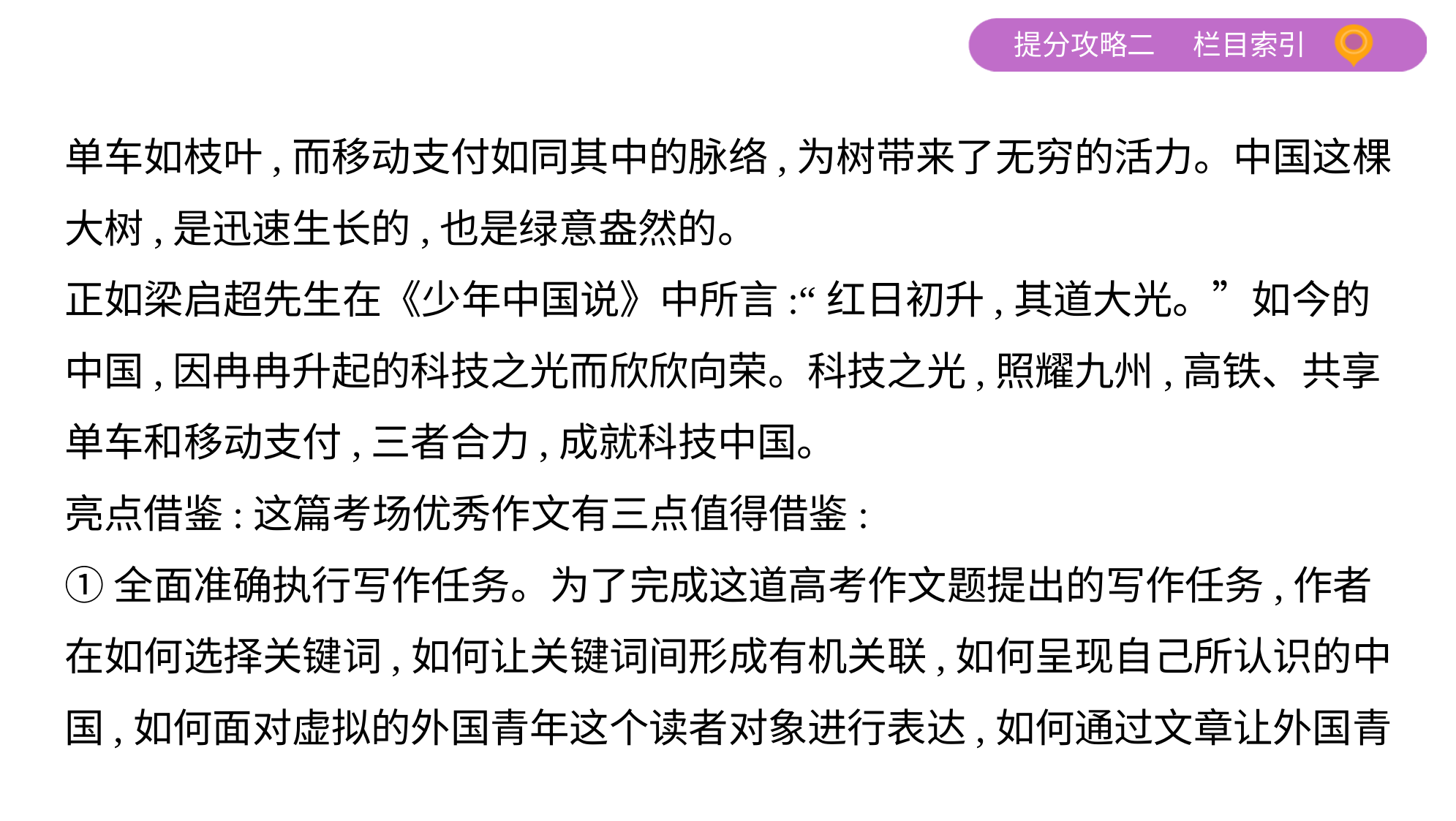

单车如枝叶,而移动支付如同其中的脉络,为树带来了无穷的活力。中国这棵
大树,是迅速生长的,也是绿意盎然的。
正如梁启超先生在《少年中国说》中所言:“红日初升,其道大光。”如今的
中国,因冉冉升起的科技之光而欣欣向荣。科技之光,照耀九州,高铁、共享
单车和移动支付,三者合力,成就科技中国。
亮点借鉴:这篇考场优秀作文有三点值得借鉴:
①全面准确执行写作任务。为了完成这道高考作文题提出的写作任务,作者
在如何选择关键词,如何让关键词间形成有机关联,如何呈现自己所认识的中
国,如何面对虚拟的外国青年这个读者对象进行表达,如何通过文章让外国青